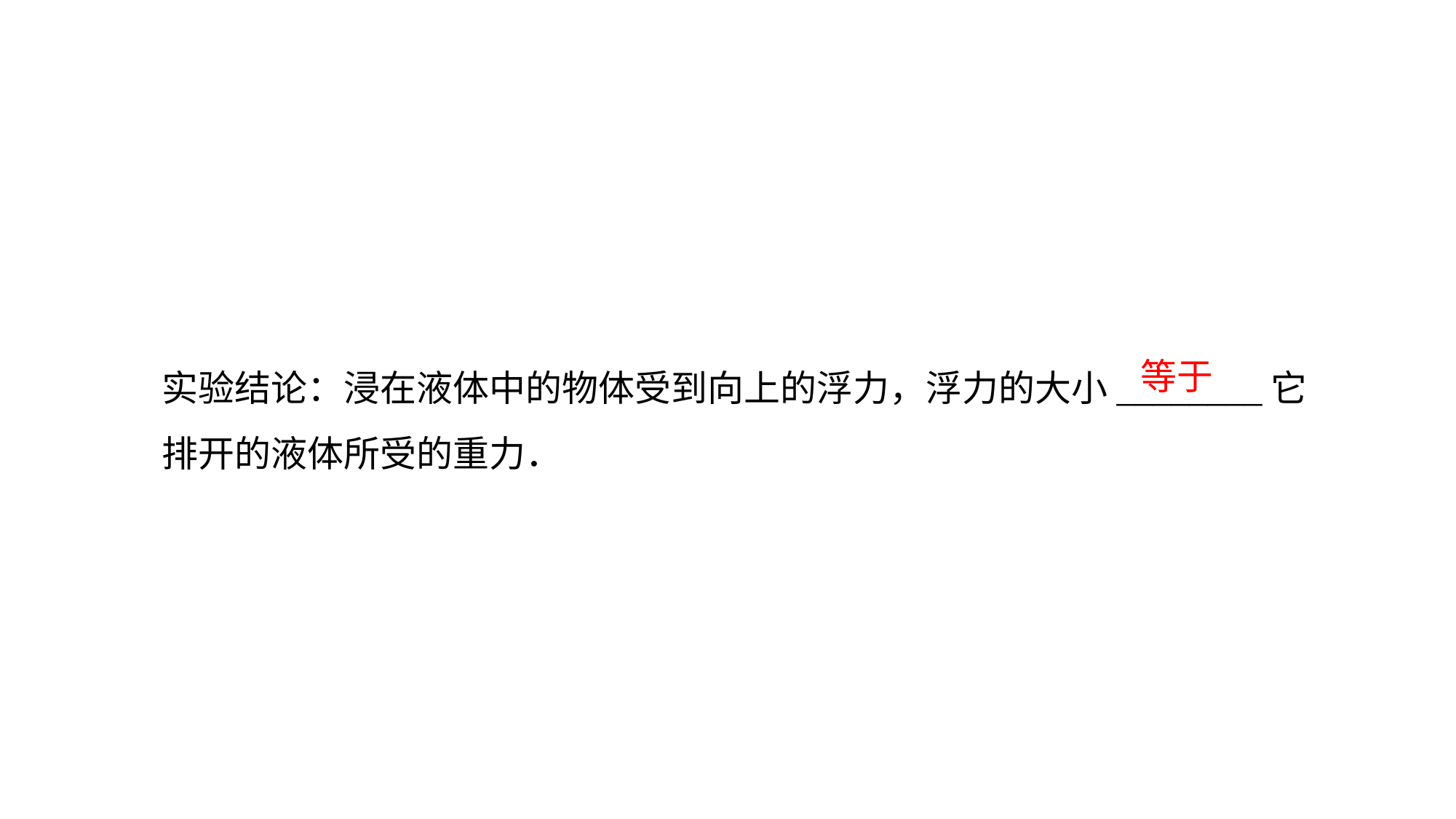

实验结论：浸在液体中的物体受到向上的浮力，浮力的大小________它排开的液体所受的重力．
等于